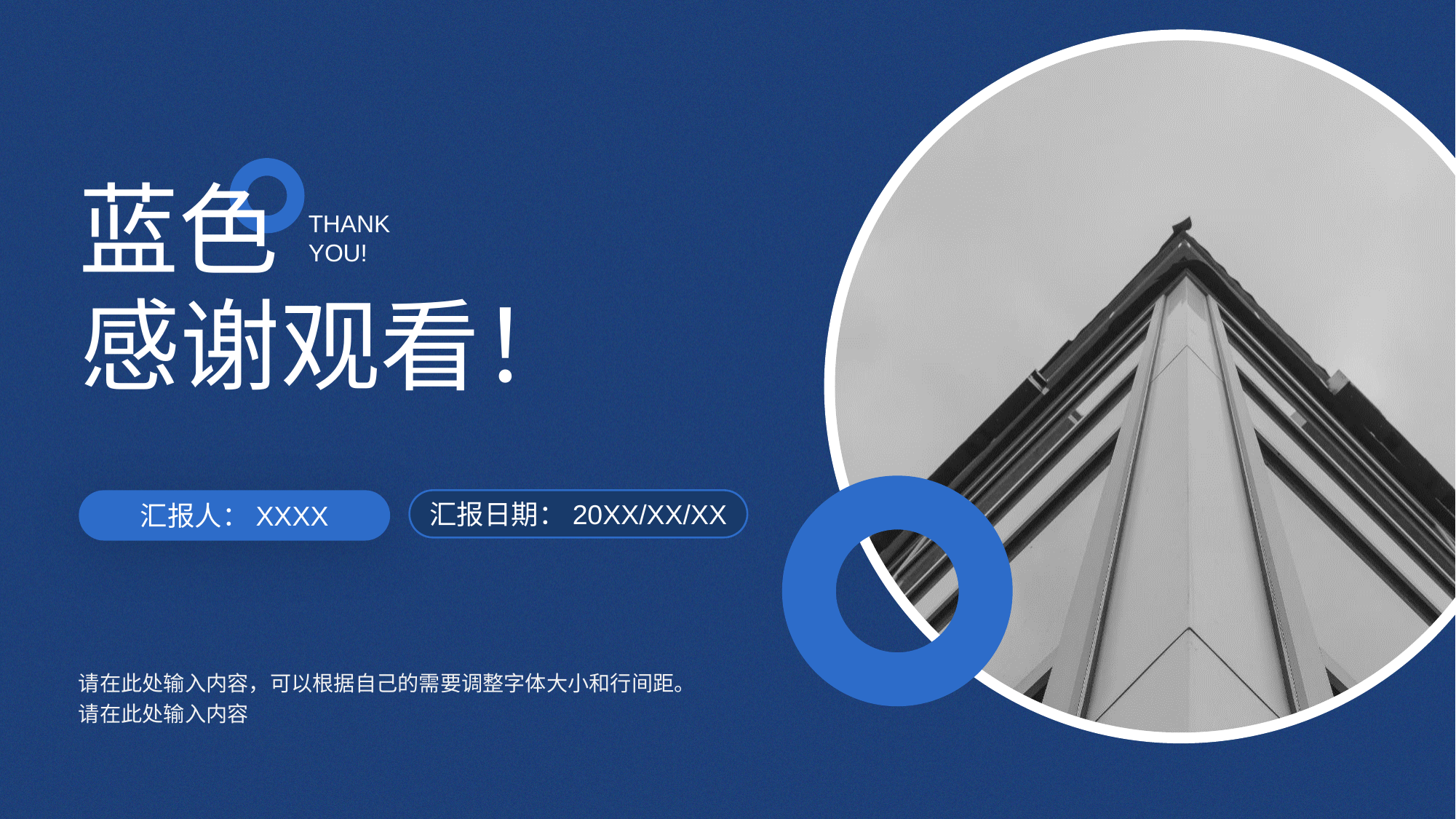

蓝色
THANK
YOU!
感谢观看！
汇报人：XXXX
汇报日期：20XX/XX/XX
请在此处输入内容，可以根据自己的需要调整字体大小和行间距。请在此处输入内容